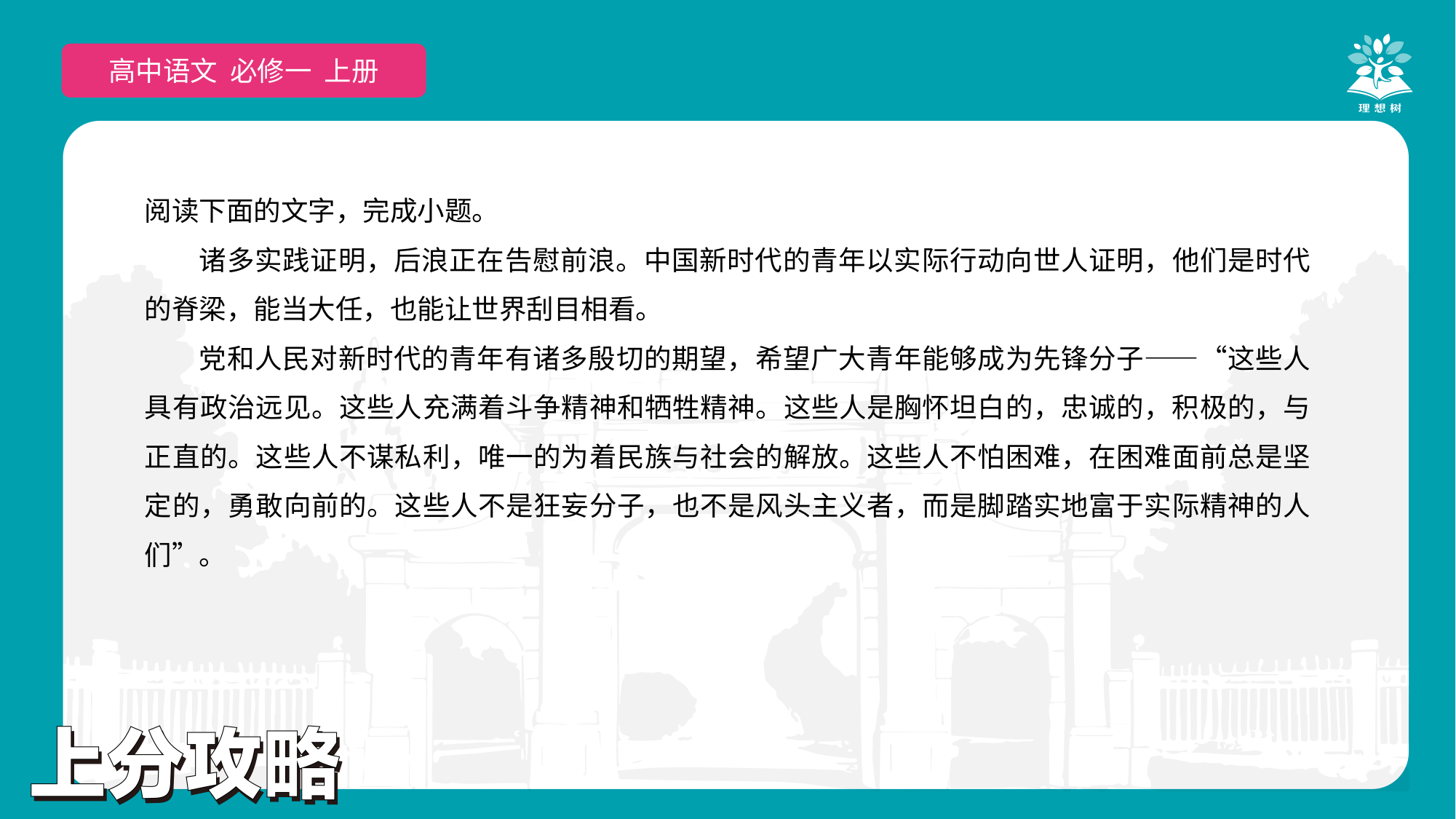

高中语文  选择性必修上
高中语文  必修一  上册
阅读下面的文字，完成小题。
诸多实践证明，后浪正在告慰前浪。中国新时代的青年以实际行动向世人证明，他们是时代的脊梁，能当大任，也能让世界刮目相看。
党和人民对新时代的青年有诸多殷切的期望，希望广大青年能够成为先锋分子——“这些人具有政治远见。这些人充满着斗争精神和牺牲精神。这些人是胸怀坦白的，忠诚的，积极的，与正直的。这些人不谋私利，唯一的为着民族与社会的解放。这些人不怕困难，在困难面前总是坚定的，勇敢向前的。这些人不是狂妄分子，也不是风头主义者，而是脚踏实地富于实际精神的人们”。